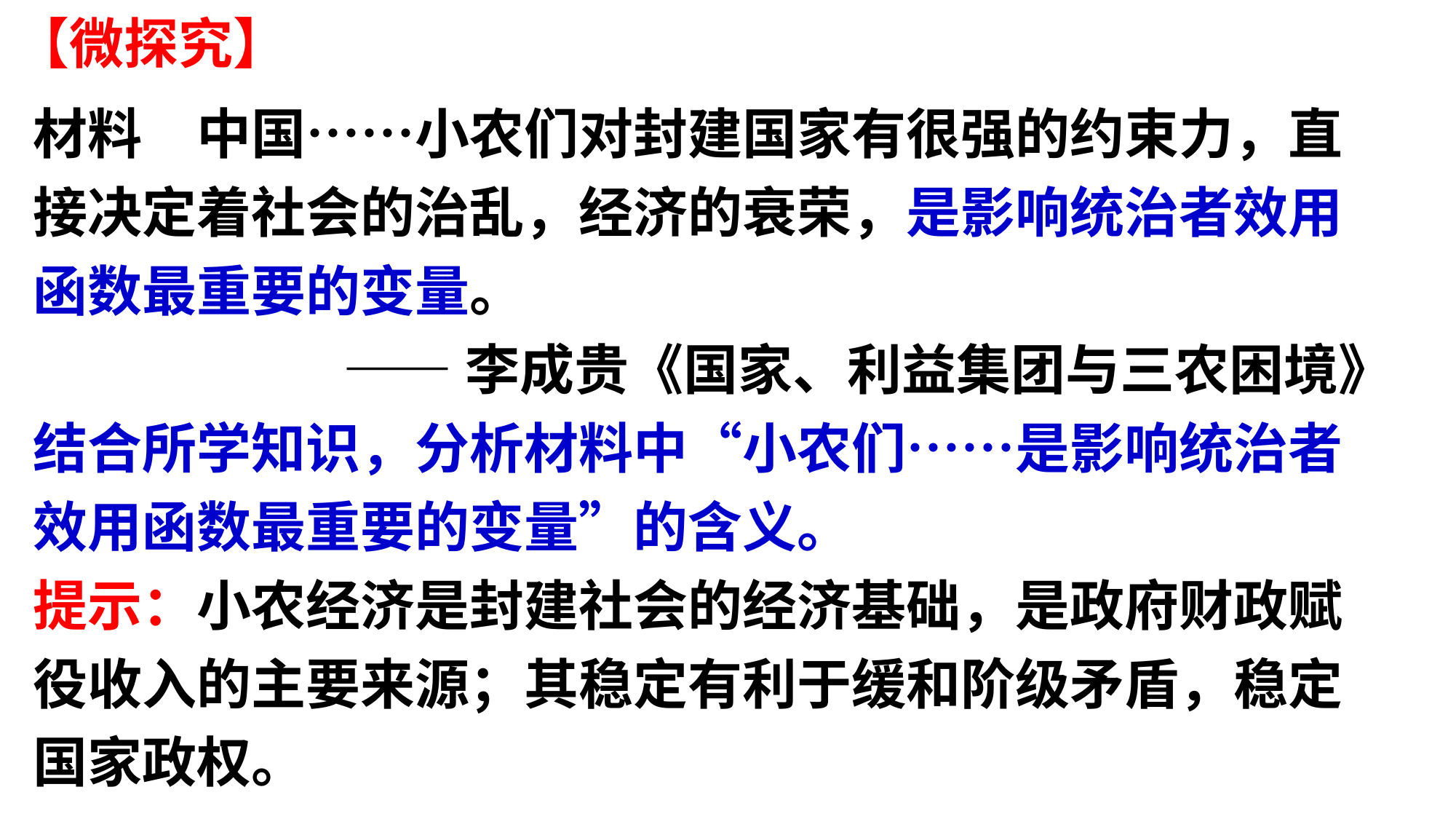

【微探究】
材料　中国……小农们对封建国家有很强的约束力，直接决定着社会的治乱，经济的衰荣，是影响统治者效用函数最重要的变量。
——李成贵《国家、利益集团与三农困境》
结合所学知识，分析材料中“小农们……是影响统治者效用函数最重要的变量”的含义。
提示：小农经济是封建社会的经济基础，是政府财政赋役收入的主要来源；其稳定有利于缓和阶级矛盾，稳定国家政权。